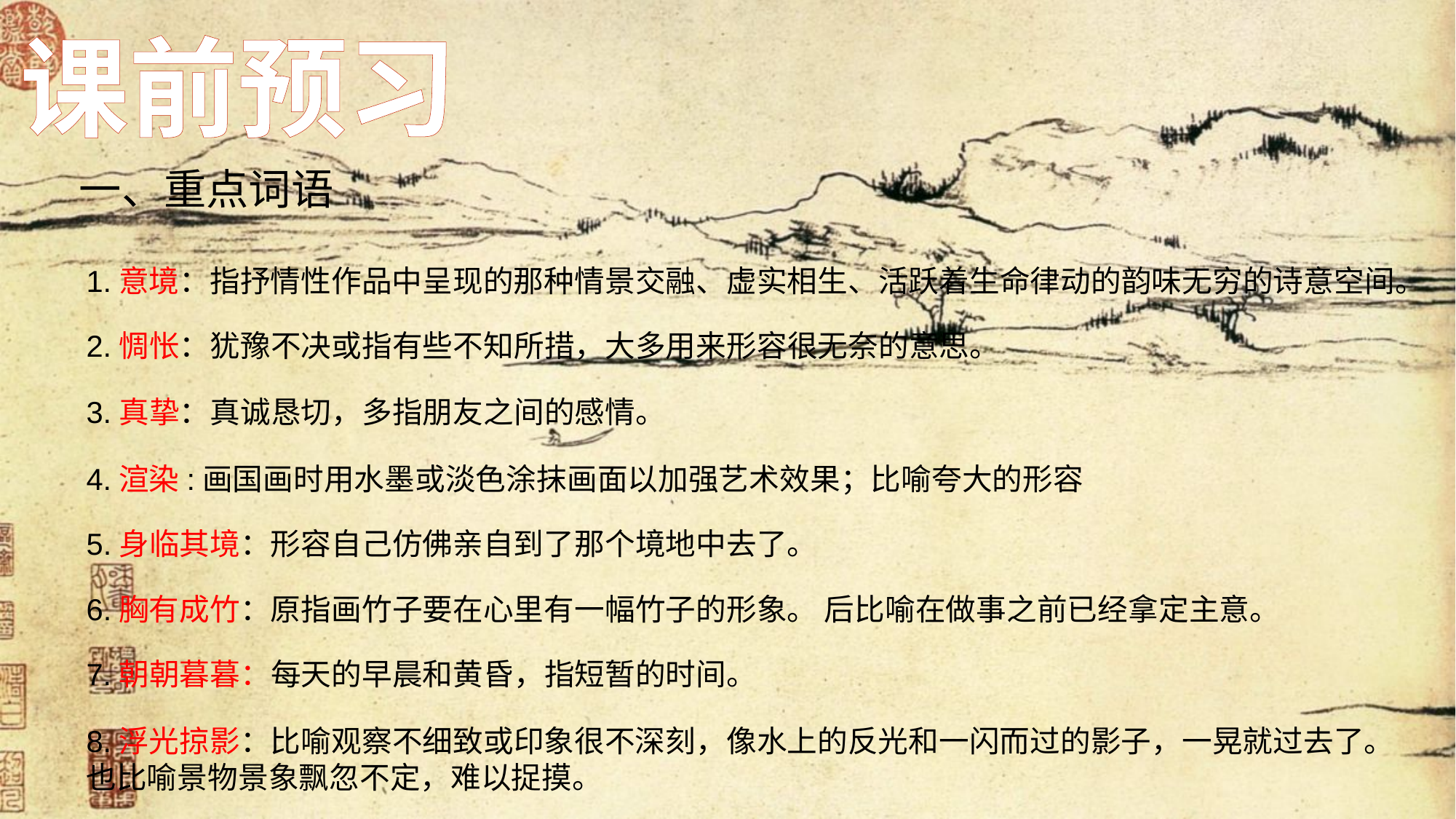

课前预习
一、重点词语
1.意境：指抒情性作品中呈现的那种情景交融、虚实相生、活跃着生命律动的韵味无穷的诗意空间。
2.惆怅：犹豫不决或指有些不知所措，大多用来形容很无奈的意思。
3.真挚：真诚恳切，多指朋友之间的感情。
4.渲染:画国画时用水墨或淡色涂抹画面以加强艺术效果；比喻夸大的形容
5.身临其境：形容自己仿佛亲自到了那个境地中去了。
6.胸有成竹：原指画竹子要在心里有一幅竹子的形象。 后比喻在做事之前已经拿定主意。
7.朝朝暮暮：每天的早晨和黄昏，指短暂的时间。
8.浮光掠影：比喻观察不细致或印象很不深刻，像水上的反光和一闪而过的影子，一晃就过去了。也比喻景物景象飘忽不定，难以捉摸。